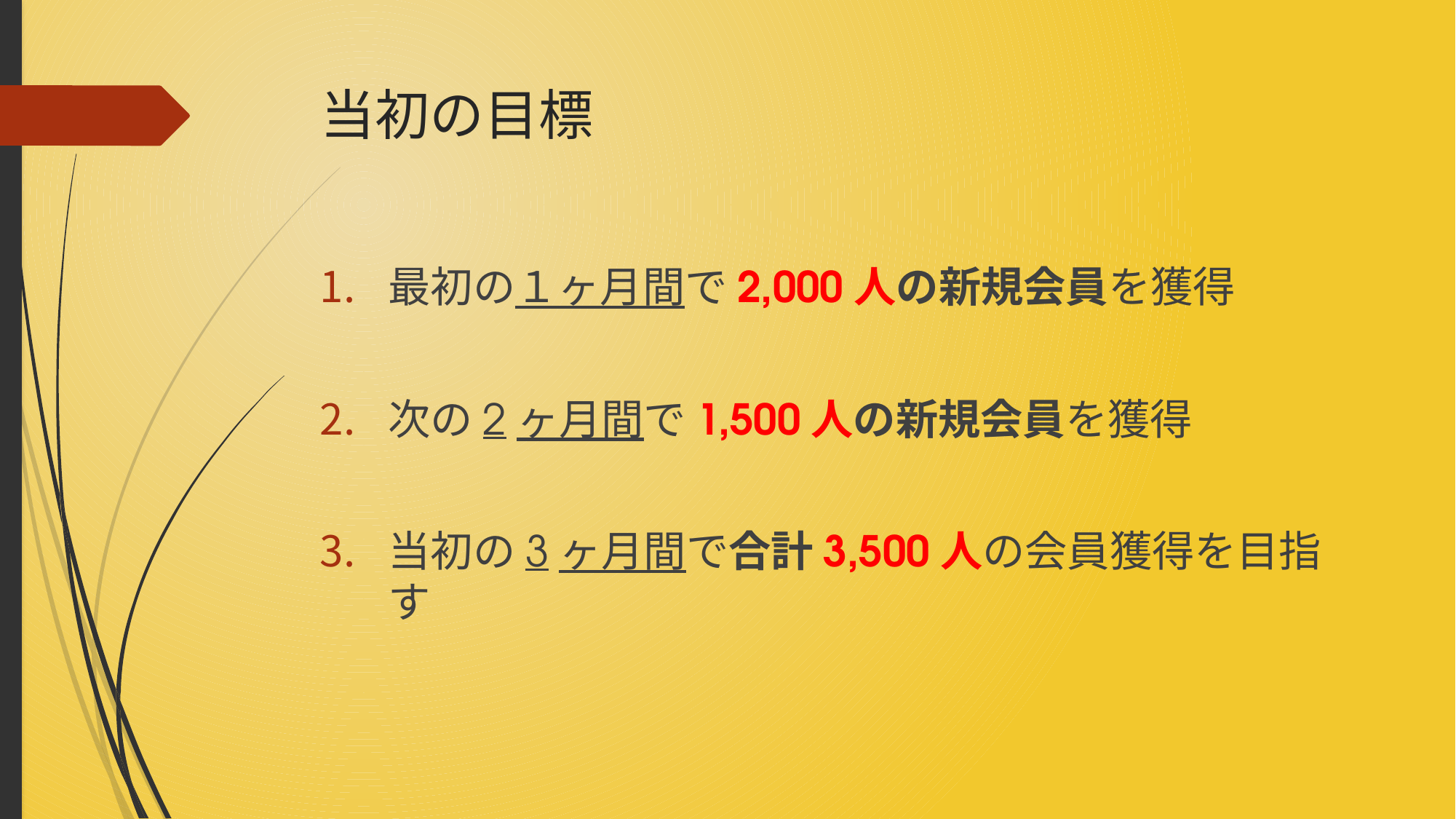

# 当初の目標
最初の１ヶ月間で2,000人の新規会員を獲得

次の2ヶ月間で1,500人の新規会員を獲得

当初の3ヶ月間で合計3,500人の会員獲得を目指す